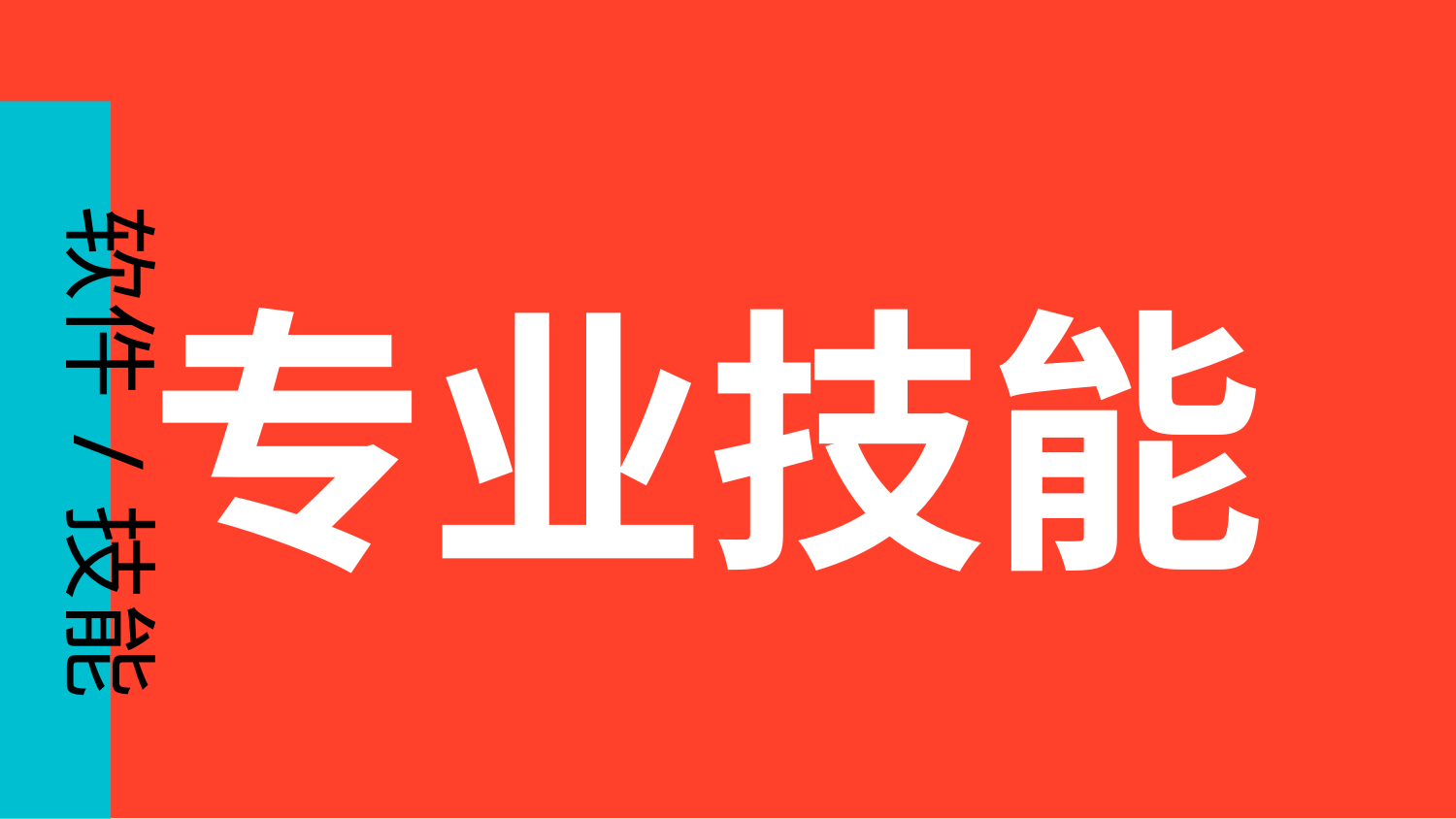

专业技能

专业技能
专业技能

专
业
技
能
软件/技能